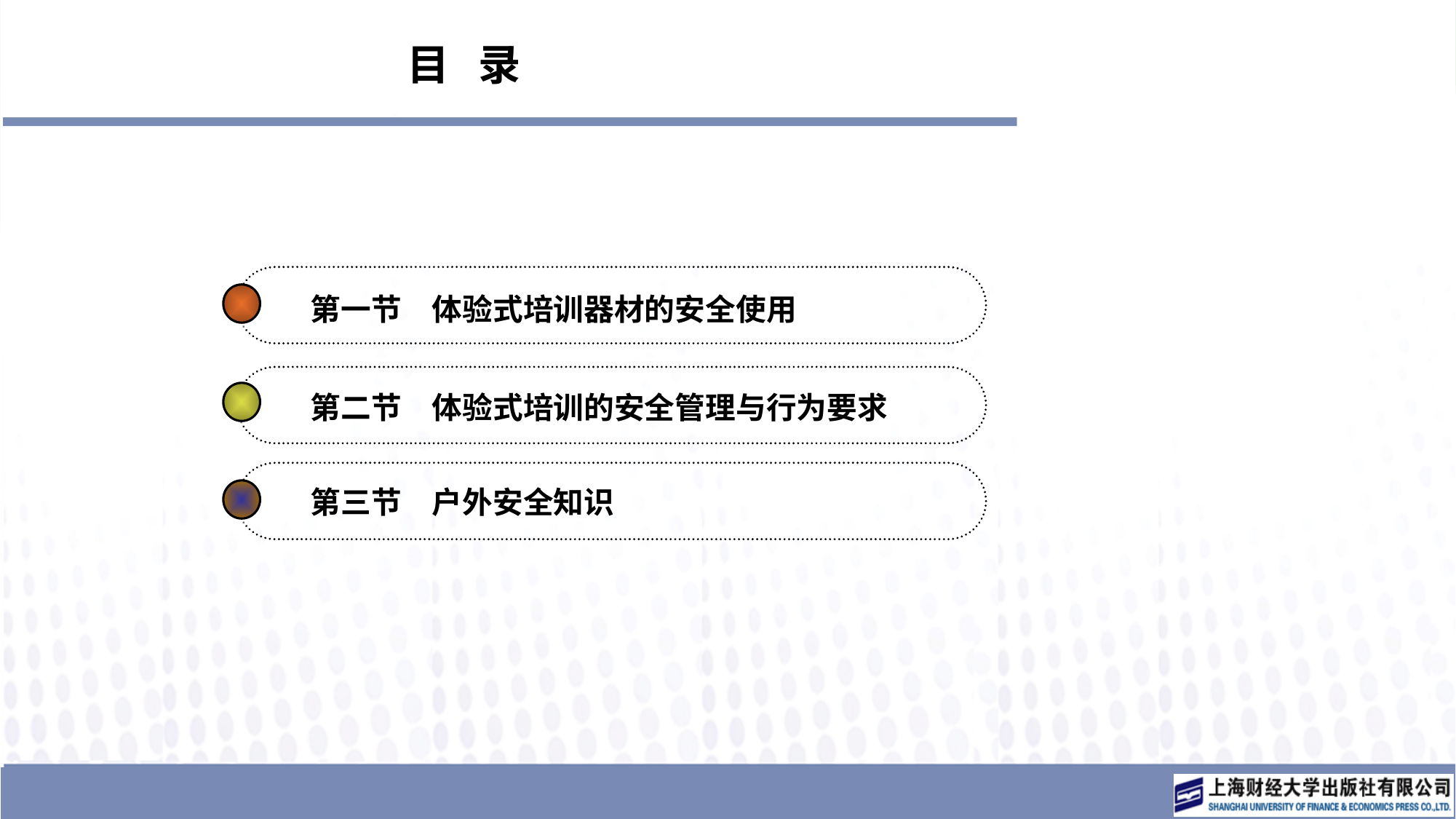

目   录

第一节　体验式培训器材的安全使用

第二节　体验式培训的安全管理与行为要求

第三节　户外安全知识